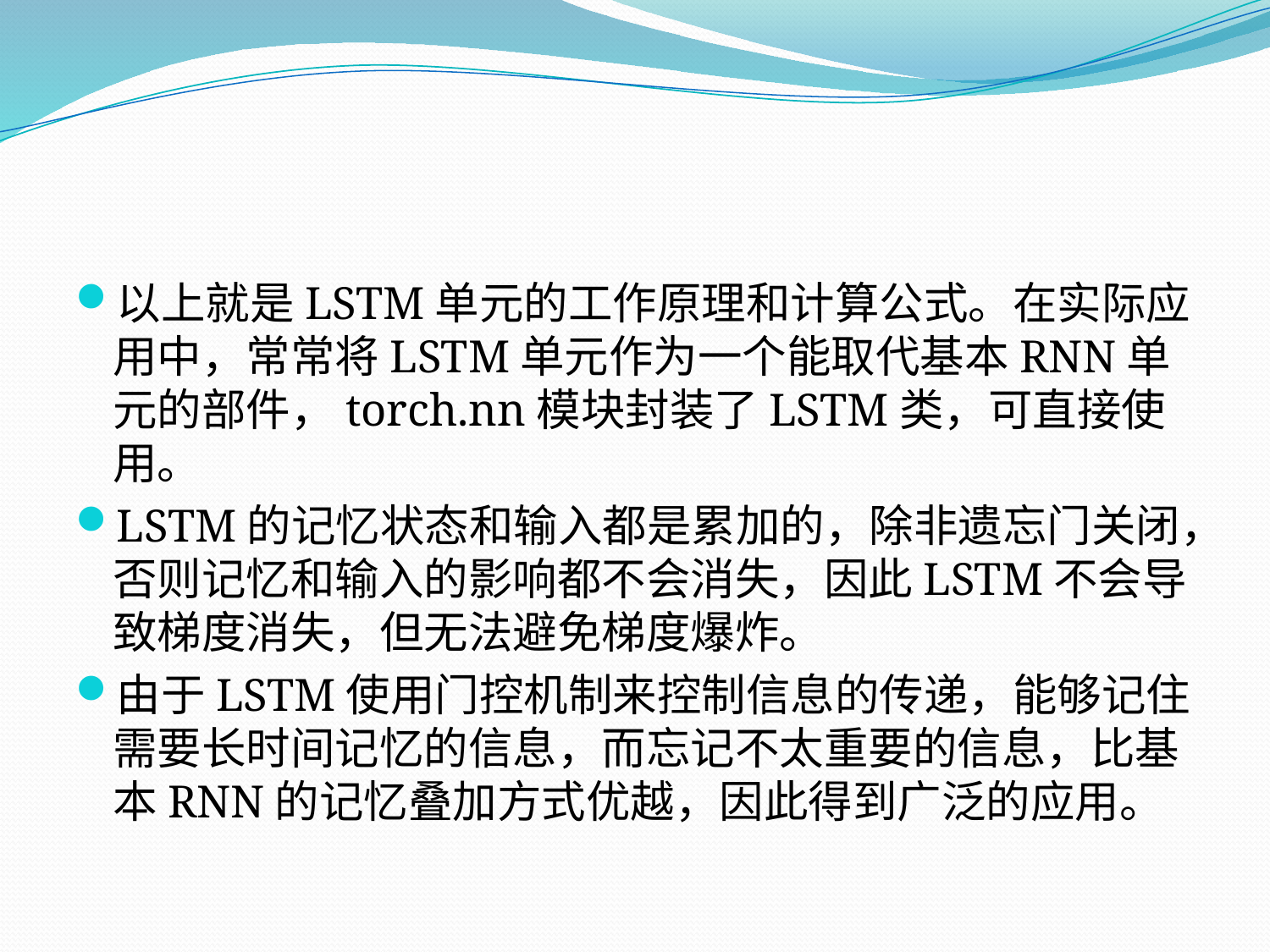

以上就是LSTM单元的工作原理和计算公式。在实际应用中，常常将LSTM单元作为一个能取代基本RNN单元的部件，torch.nn模块封装了LSTM类，可直接使用。
LSTM的记忆状态和输入都是累加的，除非遗忘门关闭，否则记忆和输入的影响都不会消失，因此LSTM不会导致梯度消失，但无法避免梯度爆炸。
由于LSTM使用门控机制来控制信息的传递，能够记住需要长时间记忆的信息，而忘记不太重要的信息，比基本RNN的记忆叠加方式优越，因此得到广泛的应用。